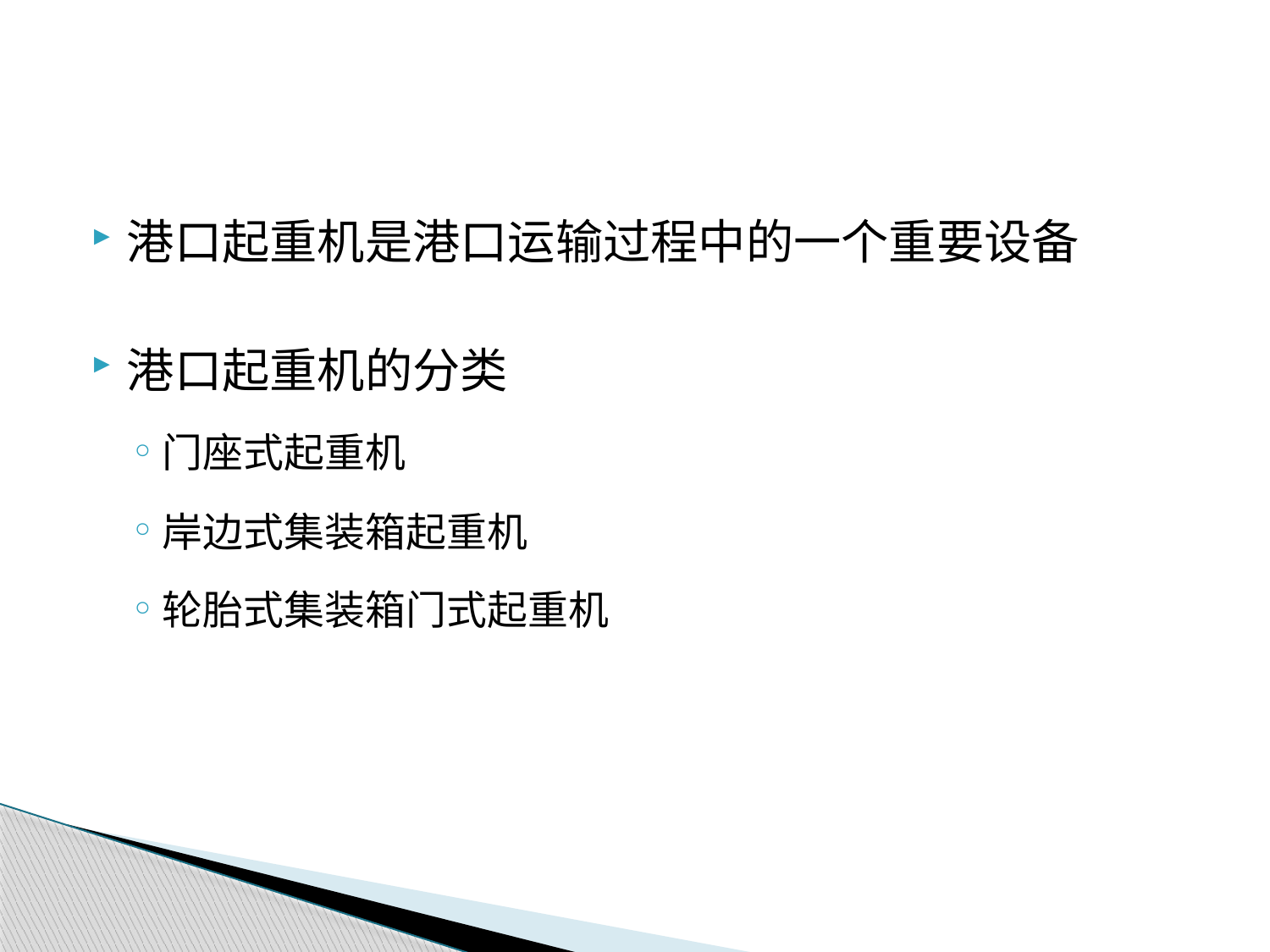

港口起重机是港口运输过程中的一个重要设备

港口起重机的分类
门座式起重机
岸边式集装箱起重机
轮胎式集装箱门式起重机